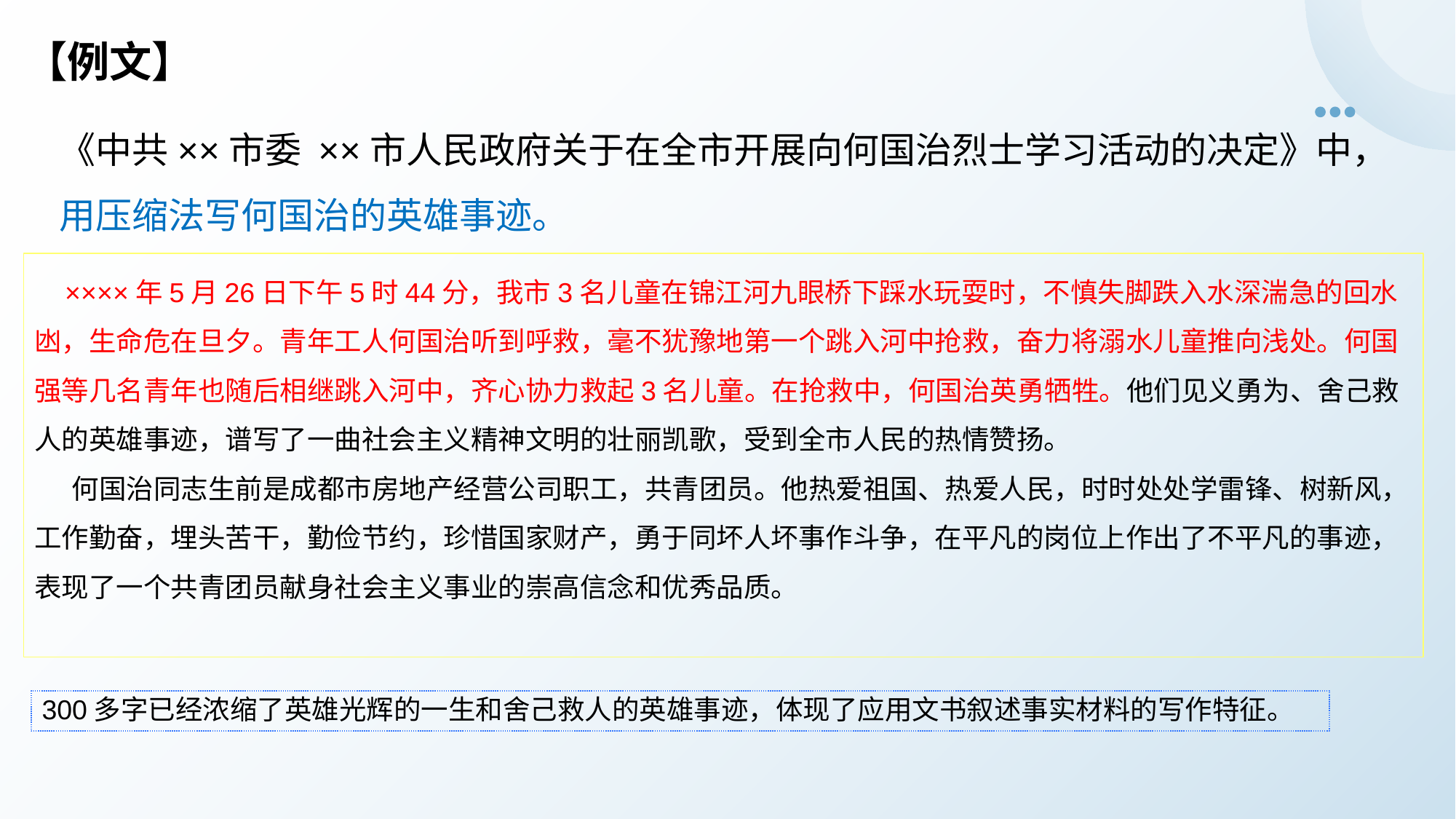

【例文】
《中共××市委 ××市人民政府关于在全市开展向何国治烈士学习活动的决定》中，用压缩法写何国治的英雄事迹。
    ××××年5月26日下午5时44分，我市3名儿童在锦江河九眼桥下踩水玩耍时，不慎失脚跌入水深湍急的回水凼，生命危在旦夕。青年工人何国治听到呼救，毫不犹豫地第一个跳入河中抢救，奋力将溺水儿童推向浅处。何国强等几名青年也随后相继跳入河中，齐心协力救起3名儿童。在抢救中，何国治英勇牺牲。他们见义勇为、舍己救人的英雄事迹，谱写了一曲社会主义精神文明的壮丽凯歌，受到全市人民的热情赞扬。
     何国治同志生前是成都市房地产经营公司职工，共青团员。他热爱祖国、热爱人民，时时处处学雷锋、树新风，工作勤奋，埋头苦干，勤俭节约，珍惜国家财产，勇于同坏人坏事作斗争，在平凡的岗位上作出了不平凡的事迹，表现了一个共青团员献身社会主义事业的崇高信念和优秀品质。

300多字已经浓缩了英雄光辉的一生和舍己救人的英雄事迹，体现了应用文书叙述事实材料的写作特征。